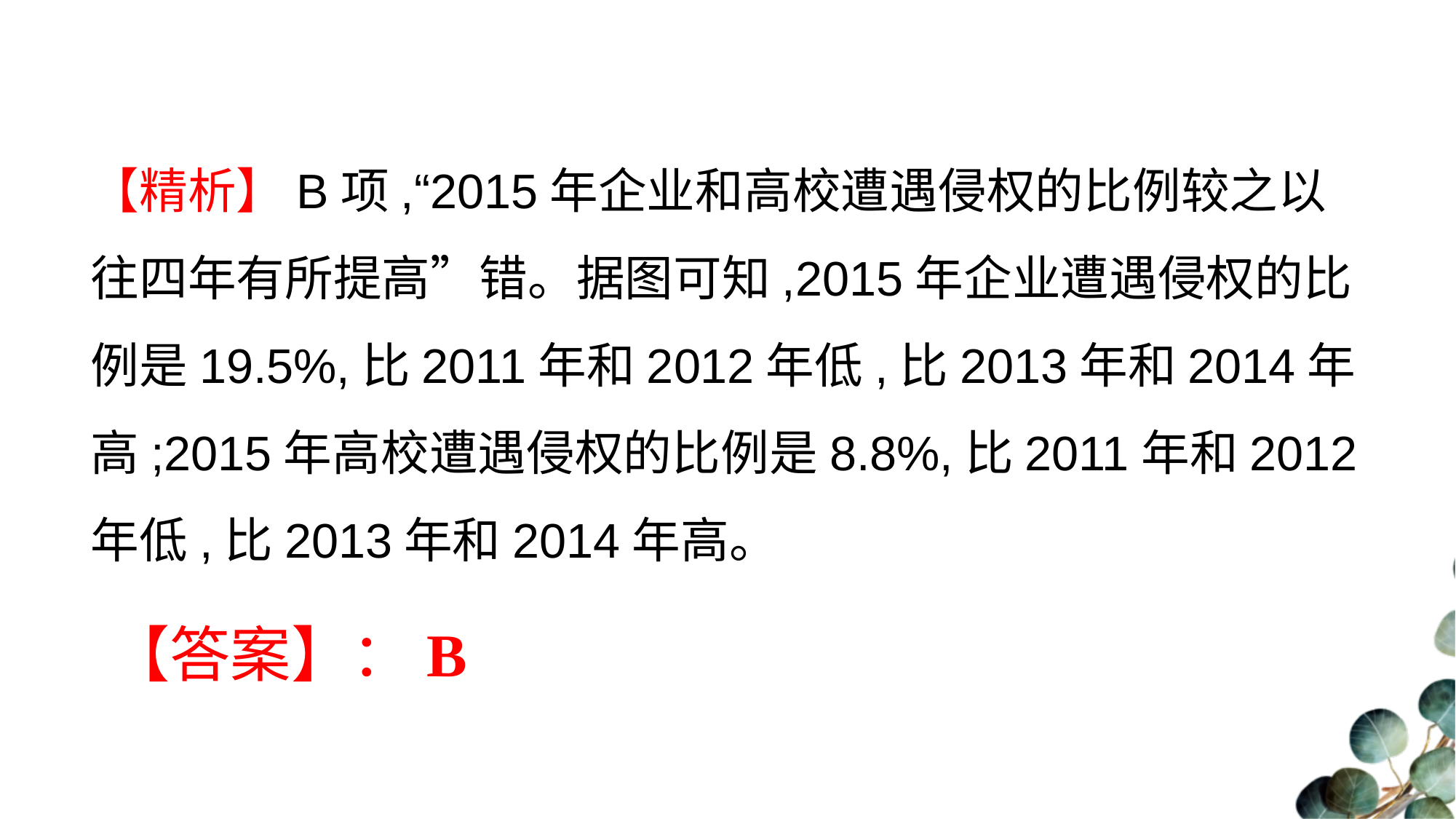

【精析】B项,“2015年企业和高校遭遇侵权的比例较之以往四年有所提高”错。据图可知,2015年企业遭遇侵权的比例是19.5%,比2011年和2012年低,比2013年和2014年高;2015年高校遭遇侵权的比例是8.8%,比2011年和2012年低,比2013年和2014年高。
【答案】：B